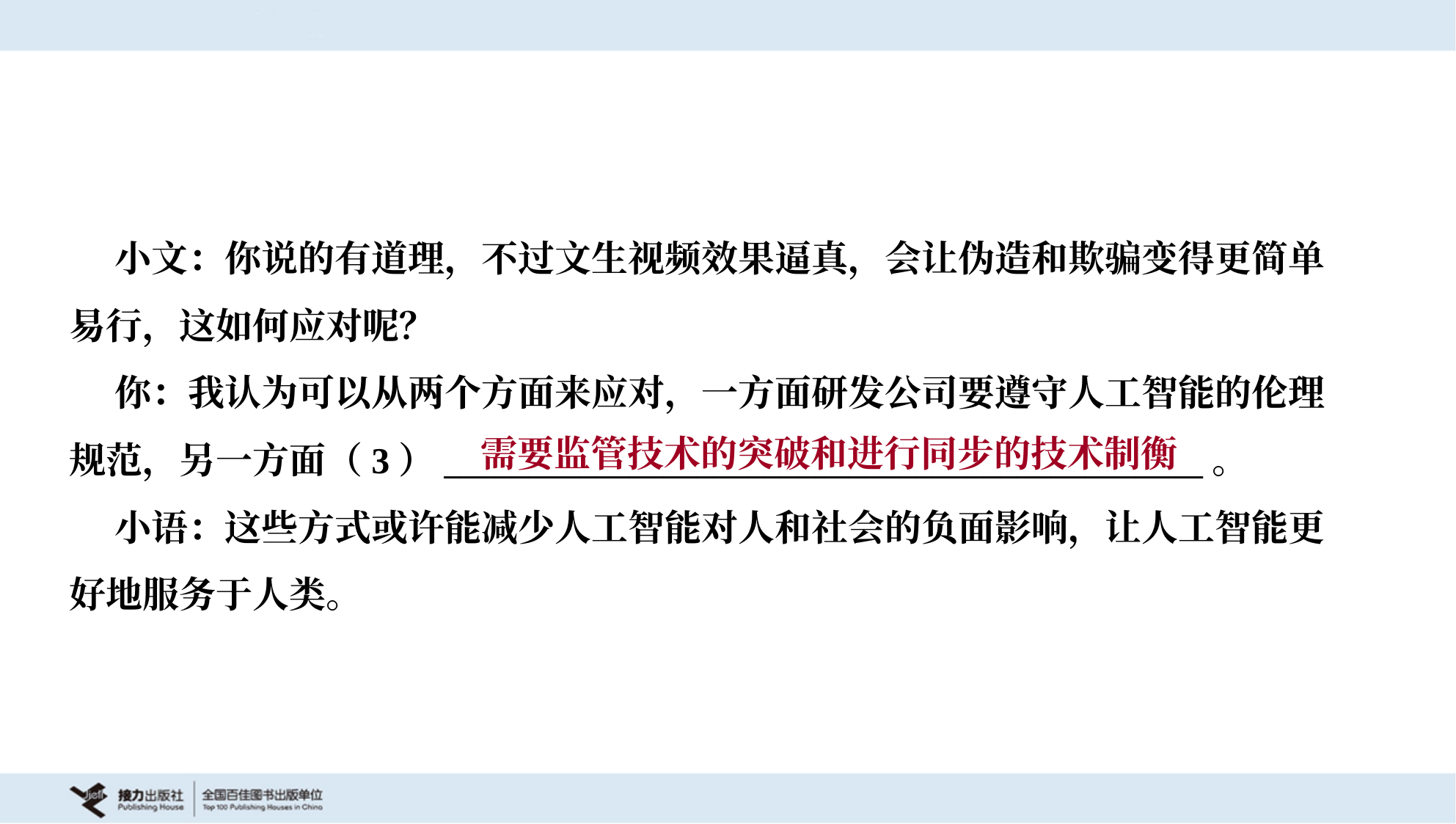

小文：你说的有道理，不过文生视频效果逼真，会让伪造和欺骗变得更简单
易行，这如何应对呢？
    你：我认为可以从两个方面来应对，一方面研发公司要遵守人工智能的伦理
规范，另一方面（3）_____________________________________________。
    小语：这些方式或许能减少人工智能对人和社会的负面影响，让人工智能更
好地服务于人类。
需要监管技术的突破和进行同步的技术制衡